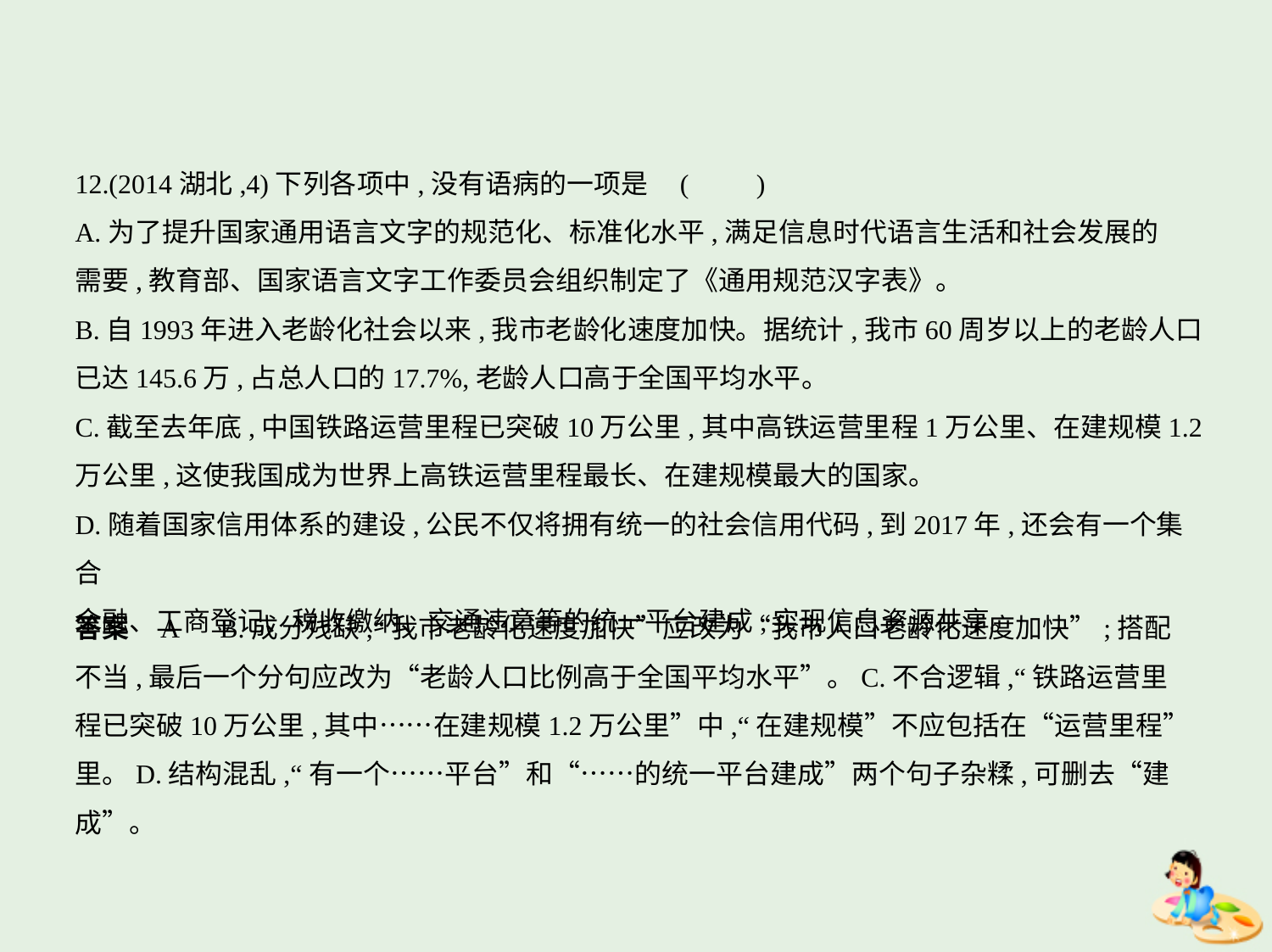

12.(2014湖北,4)下列各项中,没有语病的一项是 (　　)
A.为了提升国家通用语言文字的规范化、标准化水平,满足信息时代语言生活和社会发展的
需要,教育部、国家语言文字工作委员会组织制定了《通用规范汉字表》。
B.自1993年进入老龄化社会以来,我市老龄化速度加快。据统计,我市60周岁以上的老龄人口
已达145.6万,占总人口的17.7%,老龄人口高于全国平均水平。
C.截至去年底,中国铁路运营里程已突破10万公里,其中高铁运营里程1万公里、在建规模1.2
万公里,这使我国成为世界上高铁运营里程最长、在建规模最大的国家。
D.随着国家信用体系的建设,公民不仅将拥有统一的社会信用代码,到2017年,还会有一个集合
金融、工商登记、税收缴纳、交通违章等的统一平台建成,实现信息资源共享。
答案    A　B.成分残缺,“我市老龄化速度加快”应改为“我市人口老龄化速度加快”;搭配
不当,最后一个分句应改为“老龄人口比例高于全国平均水平”。C.不合逻辑,“铁路运营里
程已突破10万公里,其中……在建规模1.2万公里”中,“在建规模”不应包括在“运营里程”
里。D.结构混乱,“有一个……平台”和“……的统一平台建成”两个句子杂糅,可删去“建
成”。